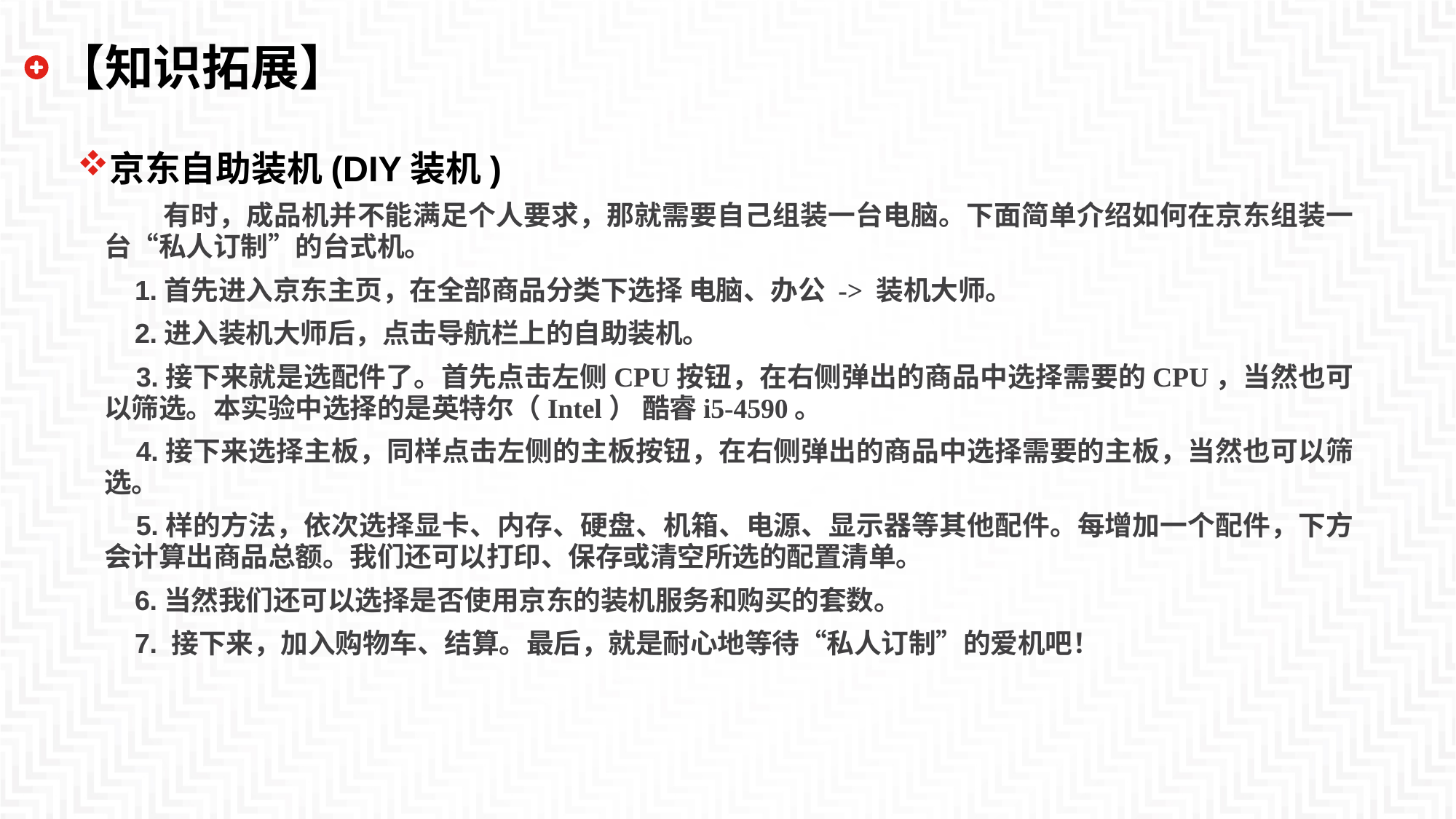

# 【知识拓展】

京东自助装机(DIY装机)
        有时，成品机并不能满足个人要求，那就需要自己组装一台电脑。下面简单介绍如何在京东组装一台“私人订制”的台式机。
    1.首先进入京东主页，在全部商品分类下选择 电脑、办公 -> 装机大师。
    2.进入装机大师后，点击导航栏上的自助装机。
    3.接下来就是选配件了。首先点击左侧CPU按钮，在右侧弹出的商品中选择需要的CPU，当然也可以筛选。本实验中选择的是英特尔（Intel） 酷睿i5-4590。
    4.接下来选择主板，同样点击左侧的主板按钮，在右侧弹出的商品中选择需要的主板，当然也可以筛选。
    5.样的方法，依次选择显卡、内存、硬盘、机箱、电源、显示器等其他配件。每增加一个配件，下方会计算出商品总额。我们还可以打印、保存或清空所选的配置清单。
    6.当然我们还可以选择是否使用京东的装机服务和购买的套数。
    7. 接下来，加入购物车、结算。最后，就是耐心地等待“私人订制”的爱机吧！